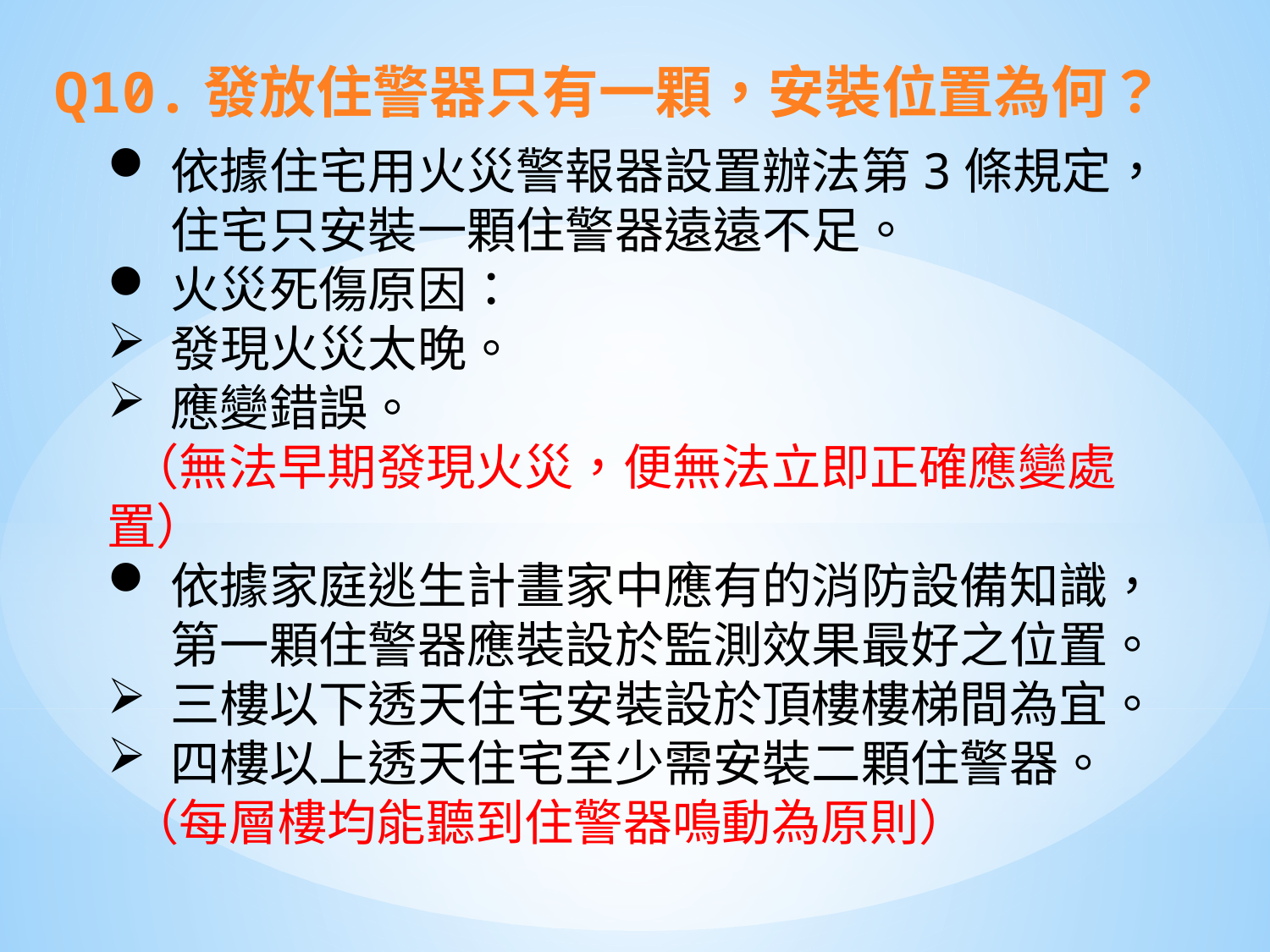

Q10.發放住警器只有一顆，安裝位置為何？
依據住宅用火災警報器設置辦法第3條規定，住宅只安裝一顆住警器遠遠不足。
火災死傷原因：
發現火災太晚。
應變錯誤。
 （無法早期發現火災，便無法立即正確應變處置）
依據家庭逃生計畫家中應有的消防設備知識，第一顆住警器應裝設於監測效果最好之位置。
三樓以下透天住宅安裝設於頂樓樓梯間為宜。
四樓以上透天住宅至少需安裝二顆住警器。
 （每層樓均能聽到住警器鳴動為原則）